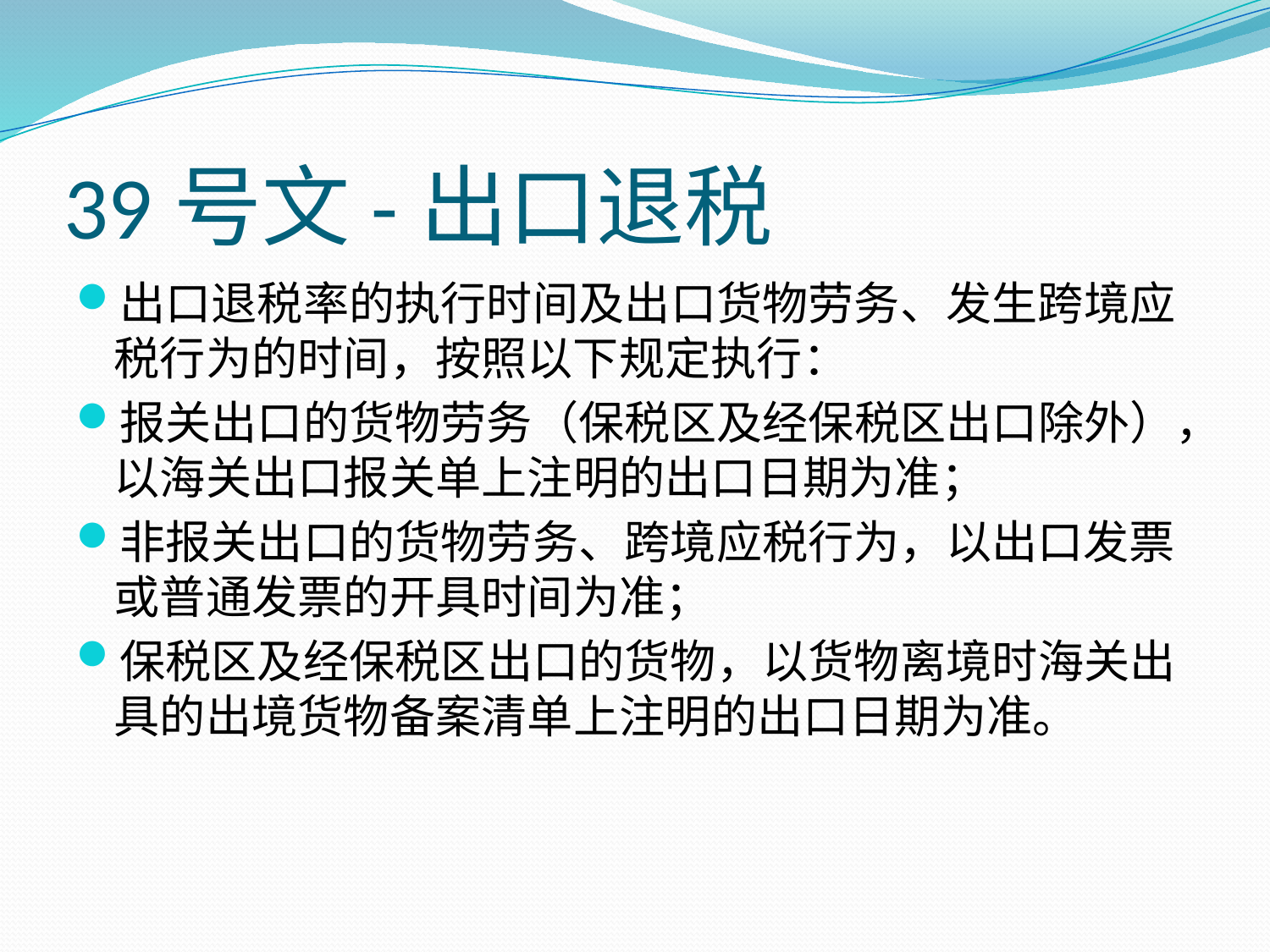

# 39号文-出口退税
出口退税率的执行时间及出口货物劳务、发生跨境应税行为的时间，按照以下规定执行：
报关出口的货物劳务（保税区及经保税区出口除外），以海关出口报关单上注明的出口日期为准；
非报关出口的货物劳务、跨境应税行为，以出口发票或普通发票的开具时间为准；
保税区及经保税区出口的货物，以货物离境时海关出具的出境货物备案清单上注明的出口日期为准。